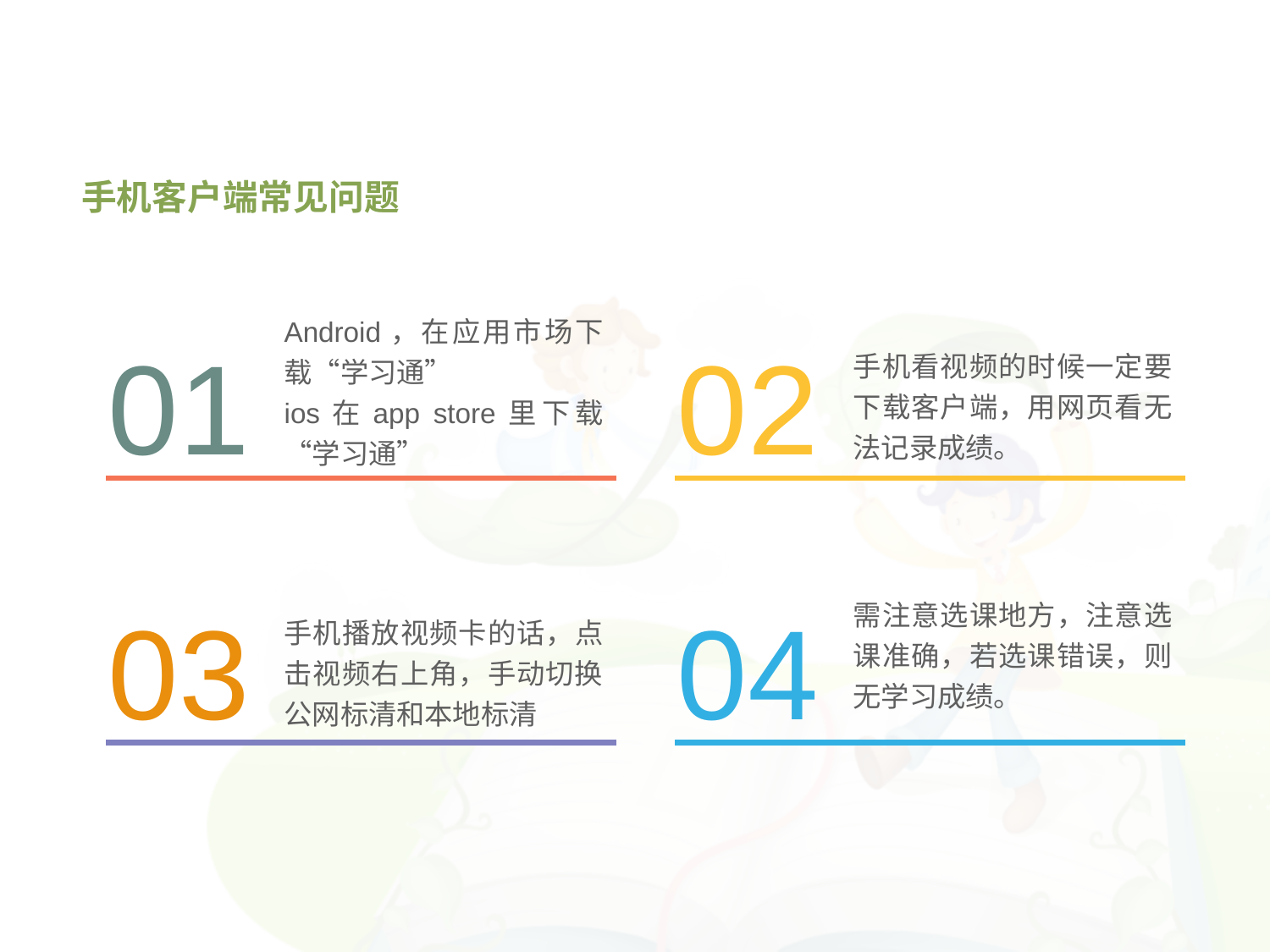

# 手机客户端常见问题
Android，在应用市场下载“学习通”
ios在app store里下载“学习通”
01
02
手机看视频的时候一定要下载客户端，用网页看无法记录成绩。
需注意选课地方，注意选课准确，若选课错误，则无学习成绩。
03
04
手机播放视频卡的话，点击视频右上角，手动切换公网标清和本地标清